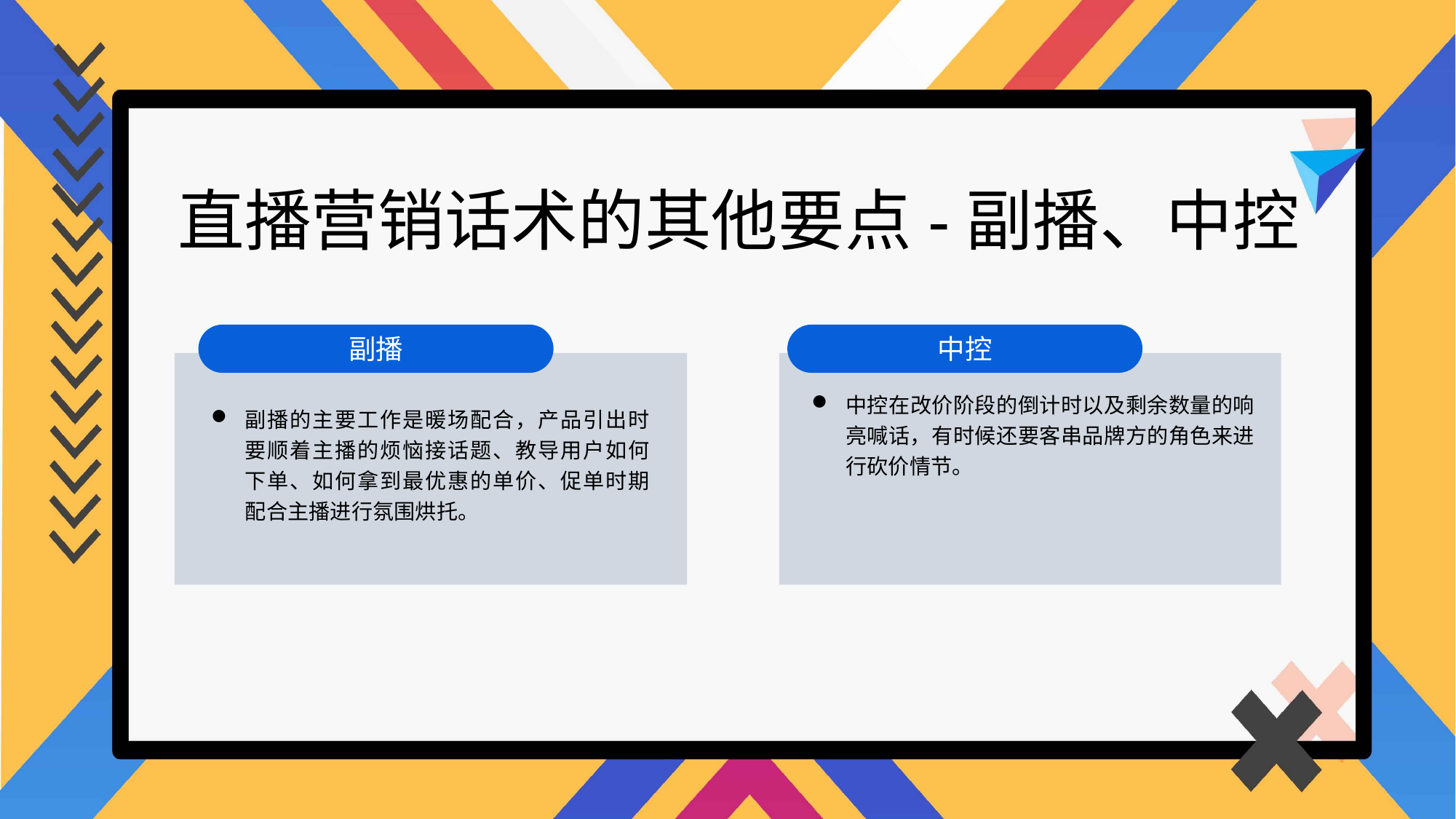

直播营销话术的其他要点-副播、中控
副播
中控

中控在改价阶段的倒计时以及剩余数量的响亮喊话，有时候还要客串品牌方的角色来进行砍价情节。
副播的主要工作是暖场配合，产品引出时要顺着主播的烦恼接话题、教导用户如何下单、如何拿到最优惠的单价、促单时期配合主播进行氛围烘托。